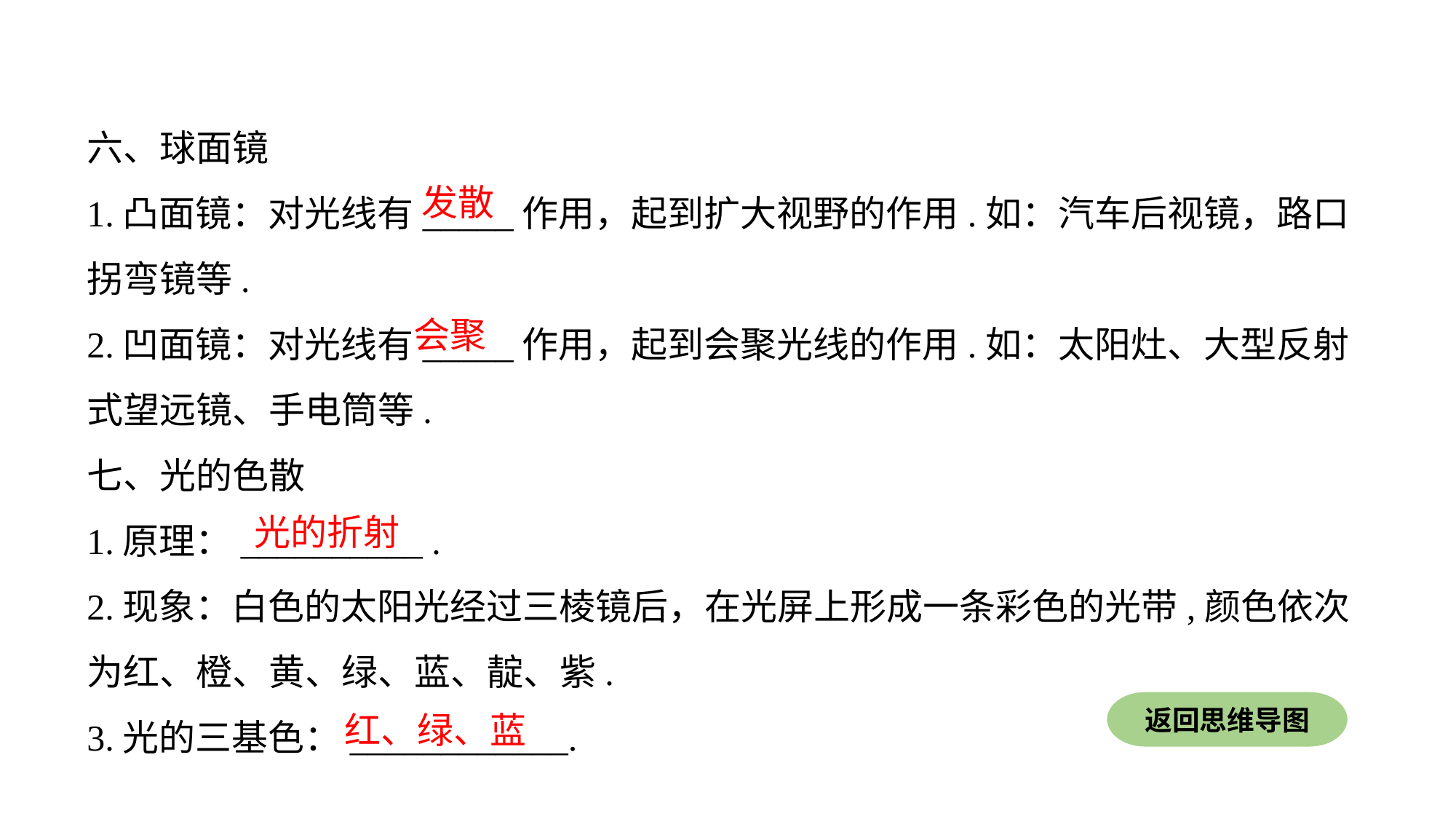

六、球面镜
1.凸面镜：对光线有_____作用，起到扩大视野的作用.如：汽车后视镜，路口拐弯镜等.
2.凹面镜：对光线有_____作用，起到会聚光线的作用.如：太阳灶、大型反射式望远镜、手电筒等.
七、光的色散
1.原理：__________ .
2.现象：白色的太阳光经过三棱镜后，在光屏上形成一条彩色的光带,颜色依次为红、橙、黄、绿、蓝、靛、紫.
3.光的三基色：____________.
发散
会聚
光的折射
返回思维导图
红、绿、蓝